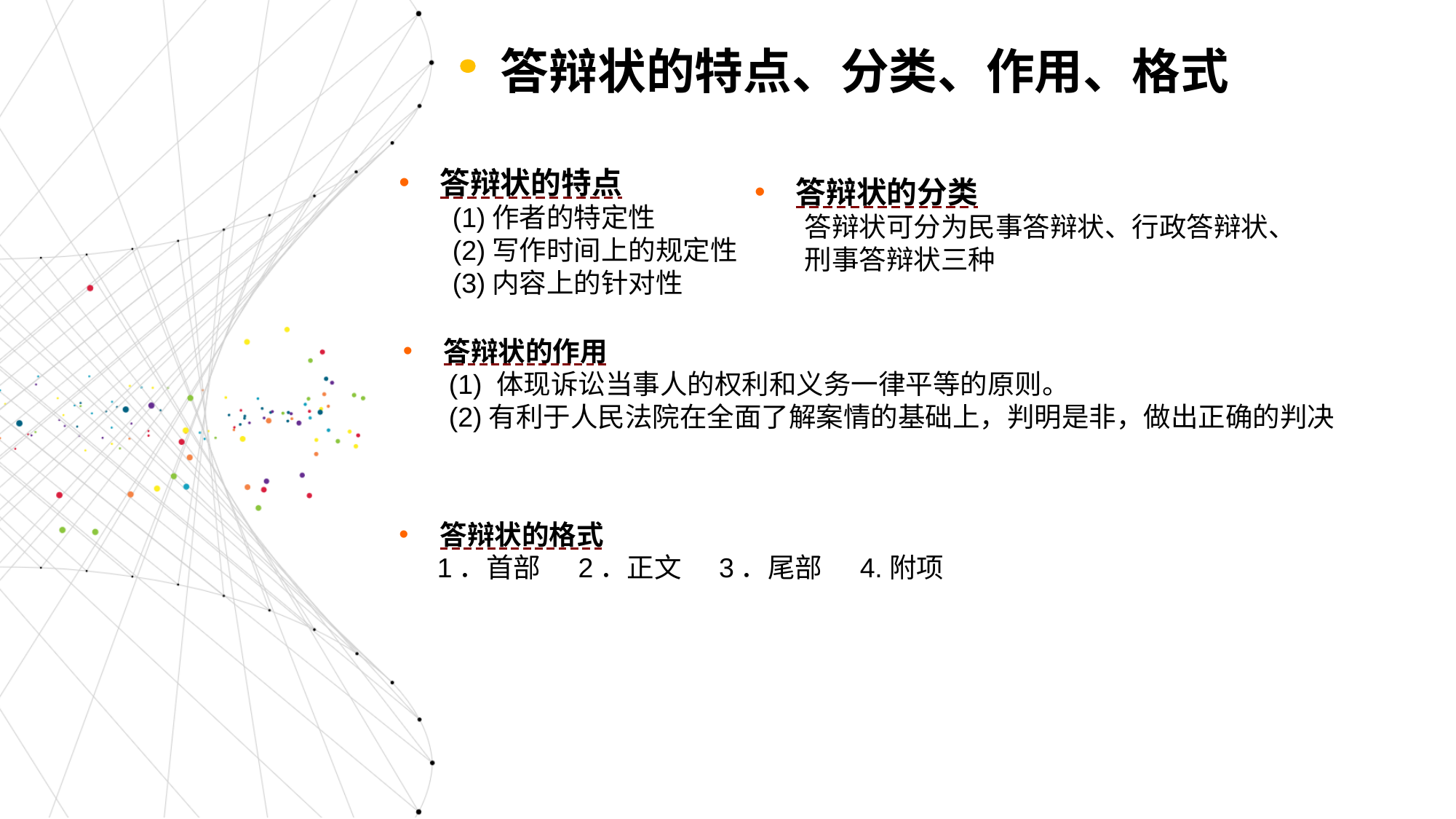

答辩状的特点、分类、作用、格式

答辩状的特点
       (1)作者的特定性
       (2)写作时间上的规定性
       (3)内容上的针对性
答辩状的分类
       答辩状可分为民事答辩状、行政答辩状、
       刑事答辩状三种
答辩状的作用
      (1) 体现诉讼当事人的权利和义务一律平等的原则。
      (2)有利于人民法院在全面了解案情的基础上，判明是非，做出正确的判决
答辩状的格式
     1．首部     2．正文     3．尾部     4.附项